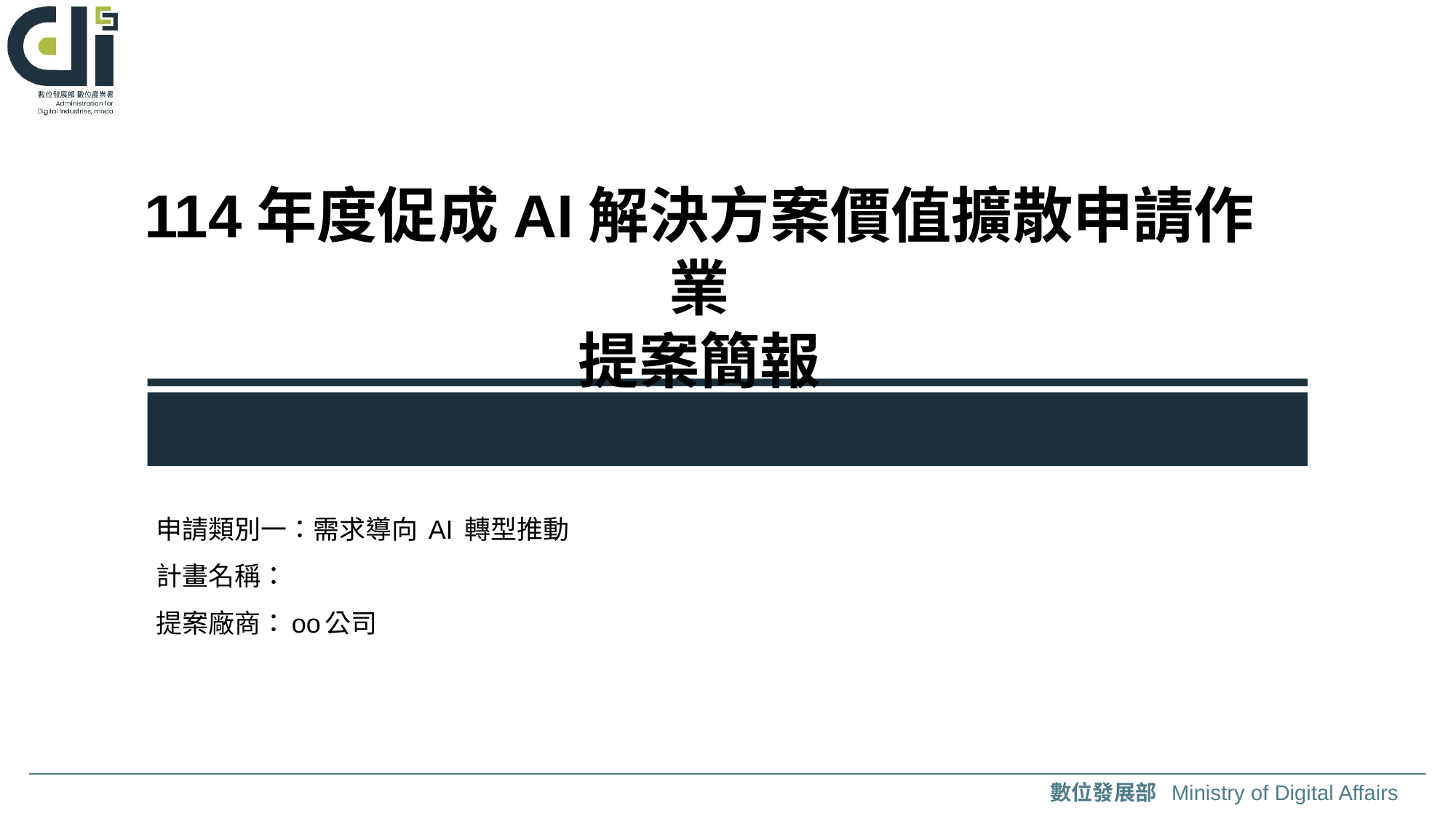

114年度促成AI解決方案價值擴散申請作業
提案簡報

申請類別一：需求導向 AI 轉型推動
計畫名稱：
提案廠商：oo公司